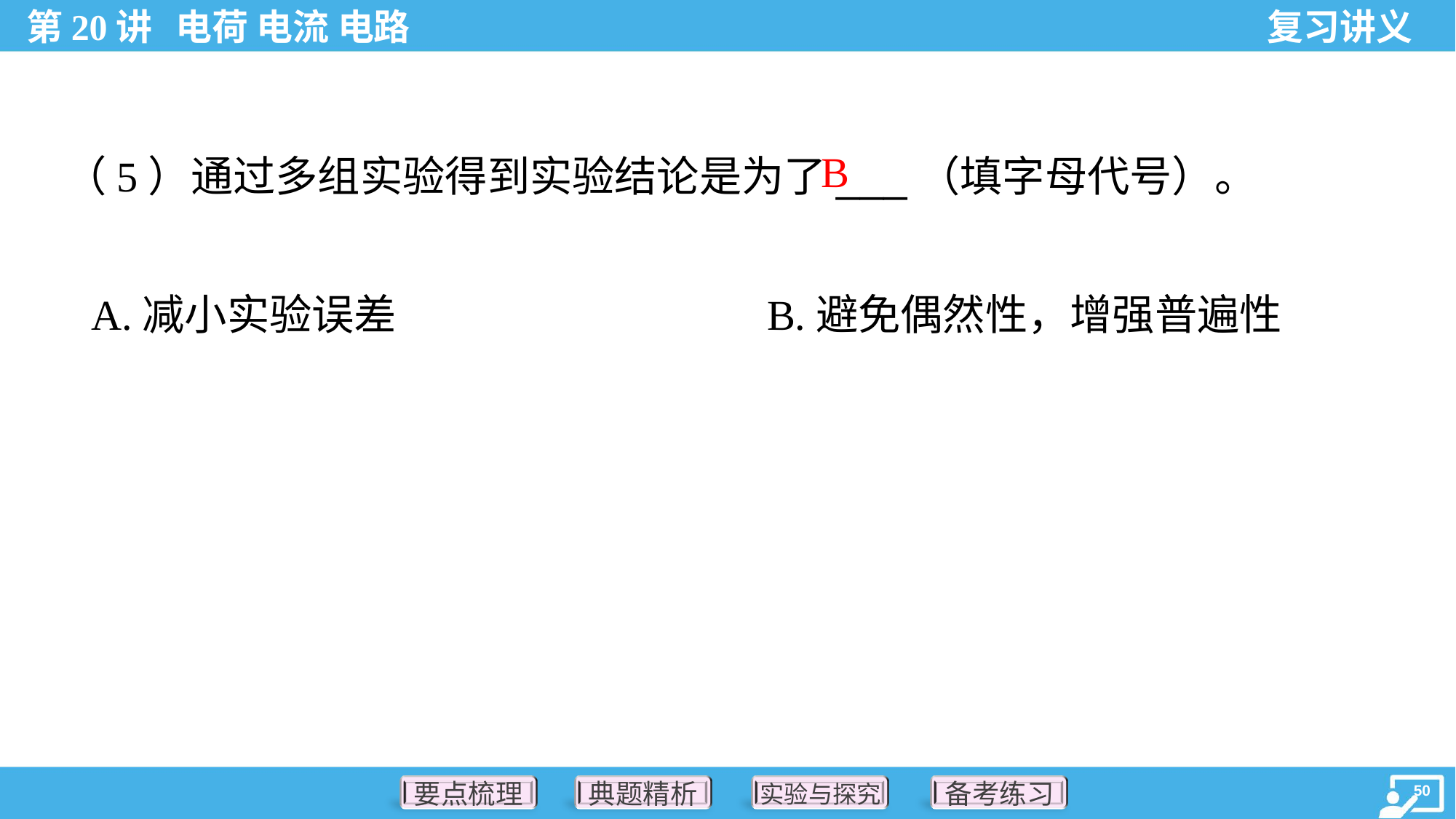

B
（5）通过多组实验得到实验结论是为了___（填字母代号）。
A.减小实验误差	B.避免偶然性，增强普遍性